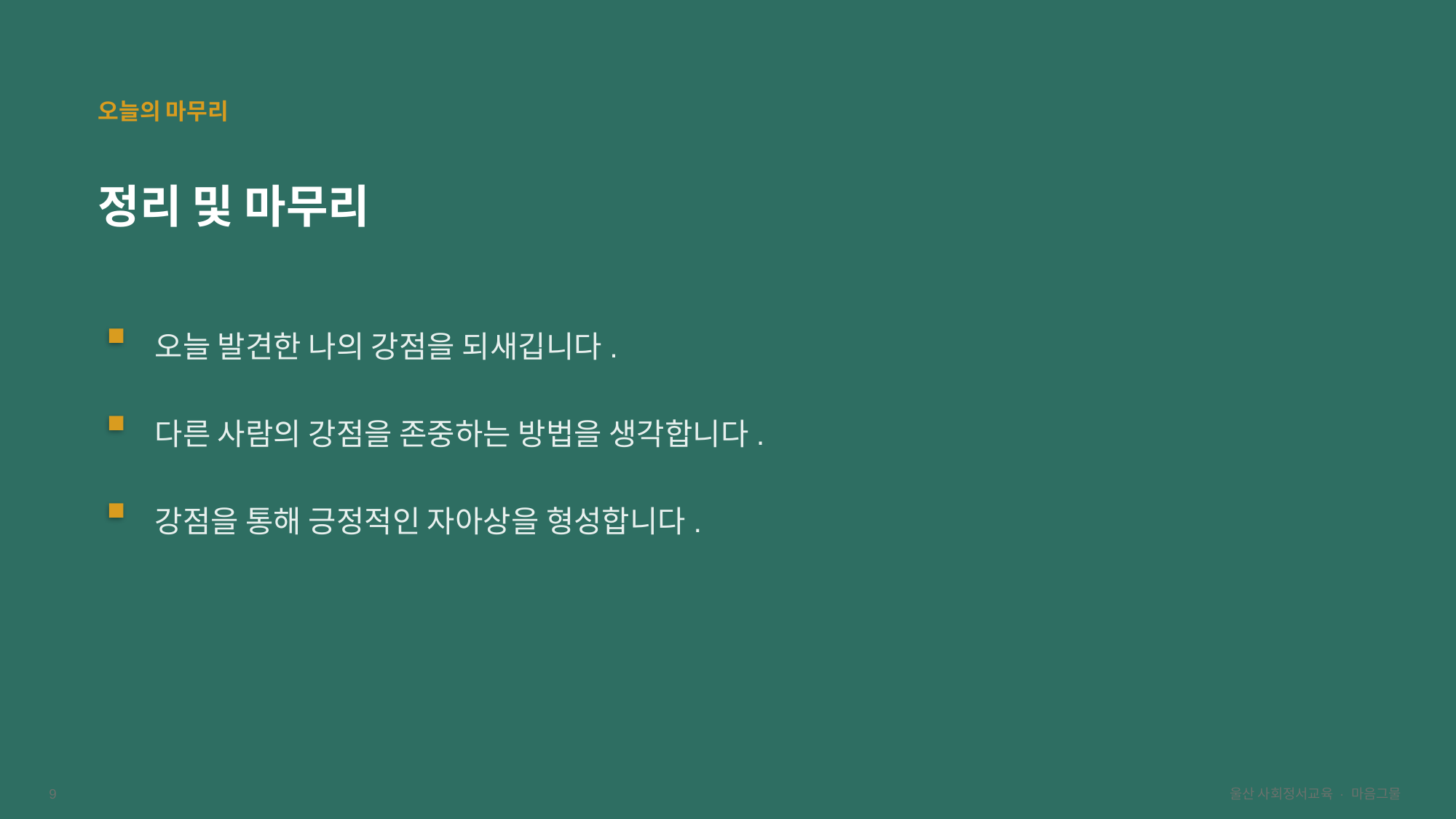

오늘의 마무리
정리 및 마무리
오늘 발견한 나의 강점을 되새깁니다.

다른 사람의 강점을 존중하는 방법을 생각합니다.

강점을 통해 긍정적인 자아상을 형성합니다.

9
울산 사회정서교육 · 마음그물